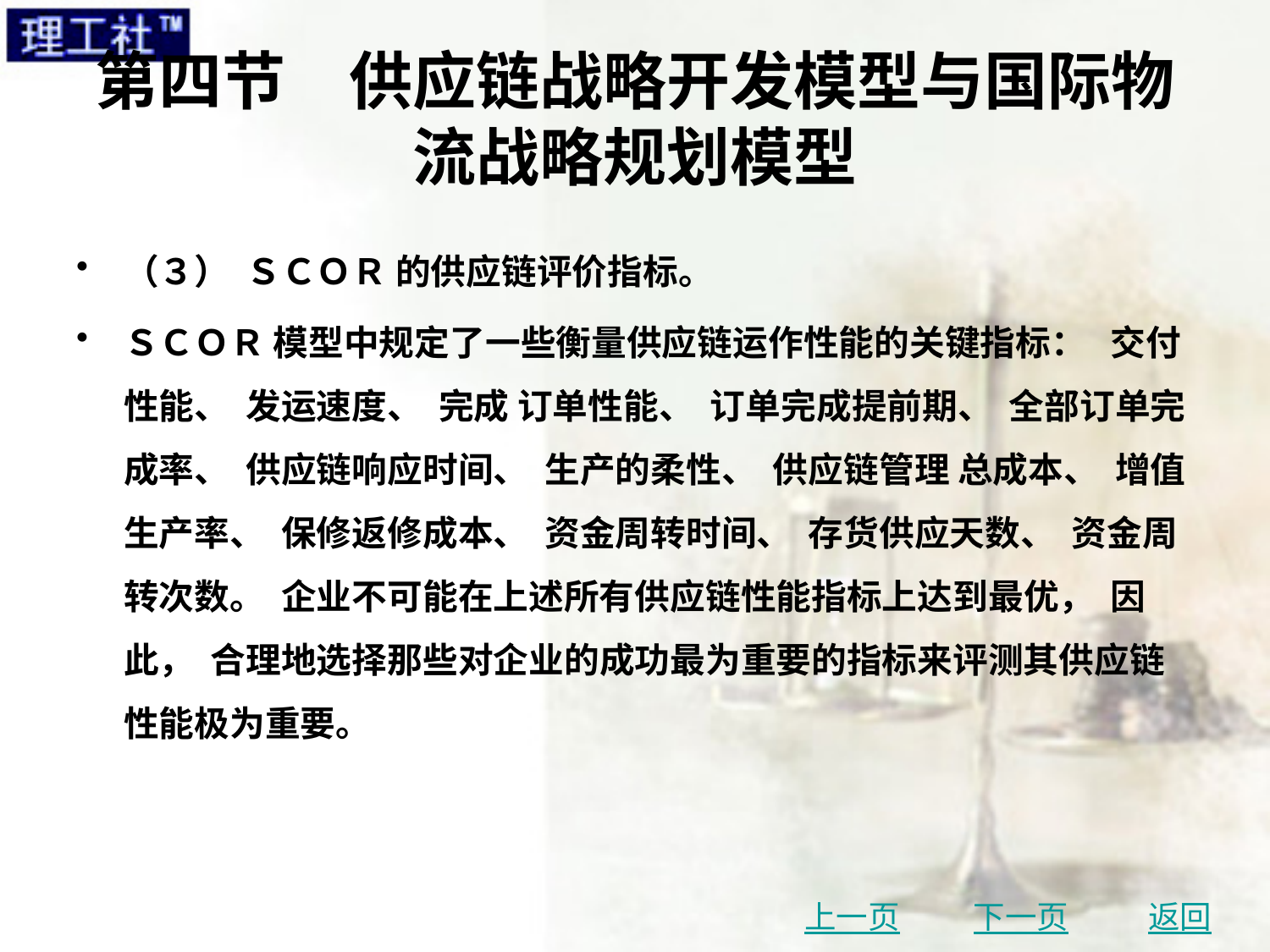

# 第四节　供应链战略开发模型与国际物流战略规划模型
（３）  ＳＣＯＲ 的供应链评价指标。
ＳＣＯＲ 模型中规定了一些衡量供应链运作性能的关键指标：   交付性能、  发运速度、  完成 订单性能、  订单完成提前期、  全部订单完成率、  供应链响应时间、  生产的柔性、  供应链管理 总成本、  增值生产率、  保修返修成本、  资金周转时间、  存货供应天数、  资金周转次数。  企业不可能在上述所有供应链性能指标上达到最优，  因此，  合理地选择那些对企业的成功最为重要的指标来评测其供应链性能极为重要。

上一页
下一页
返回